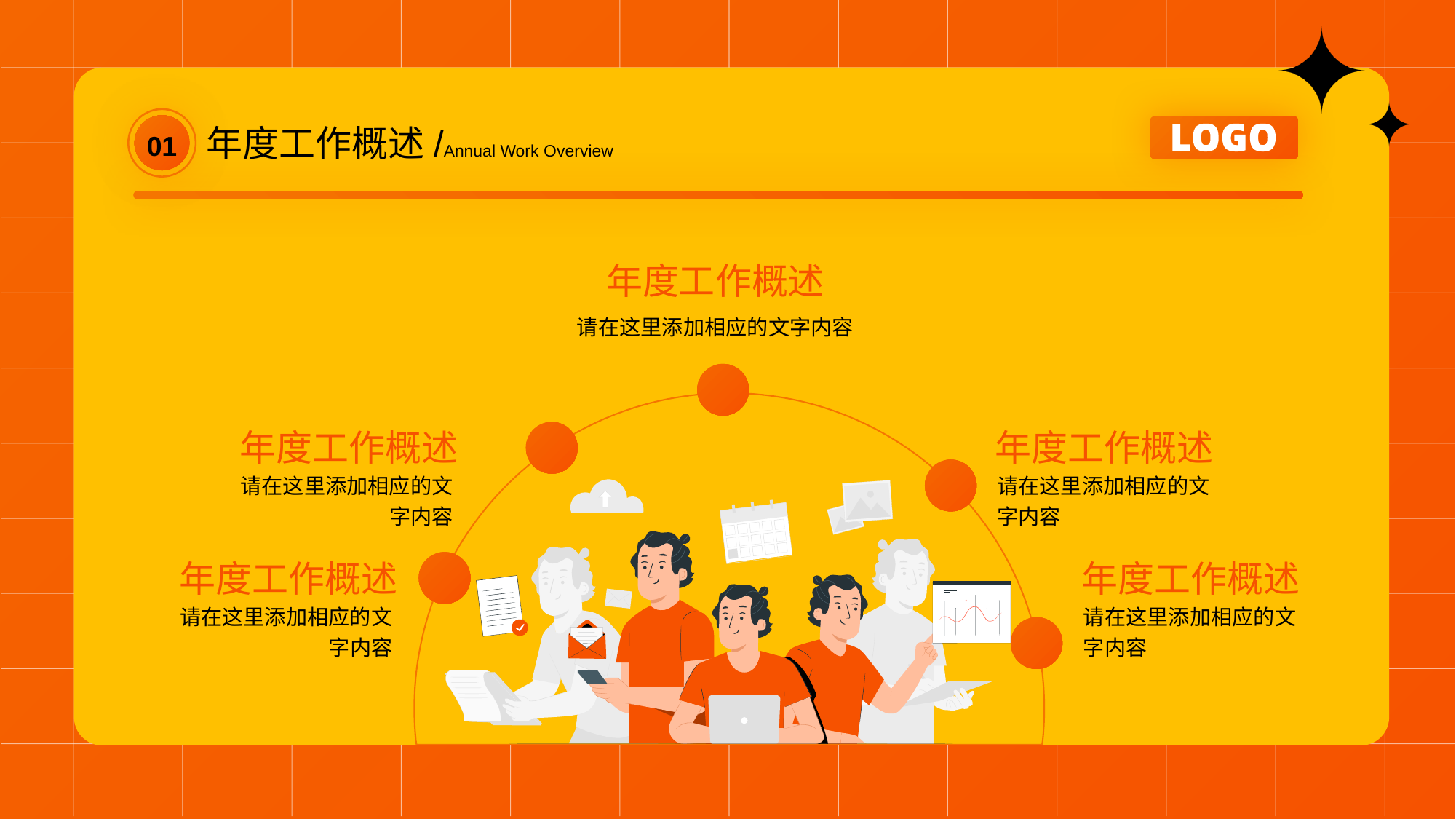

01
年度工作概述/Annual Work Overview

年度工作概述
请在这里添加相应的文字内容

年度工作概述
请在这里添加相应的文字内容
年度工作概述
请在这里添加相应的文字内容

年度工作概述
请在这里添加相应的文字内容
年度工作概述
请在这里添加相应的文字内容